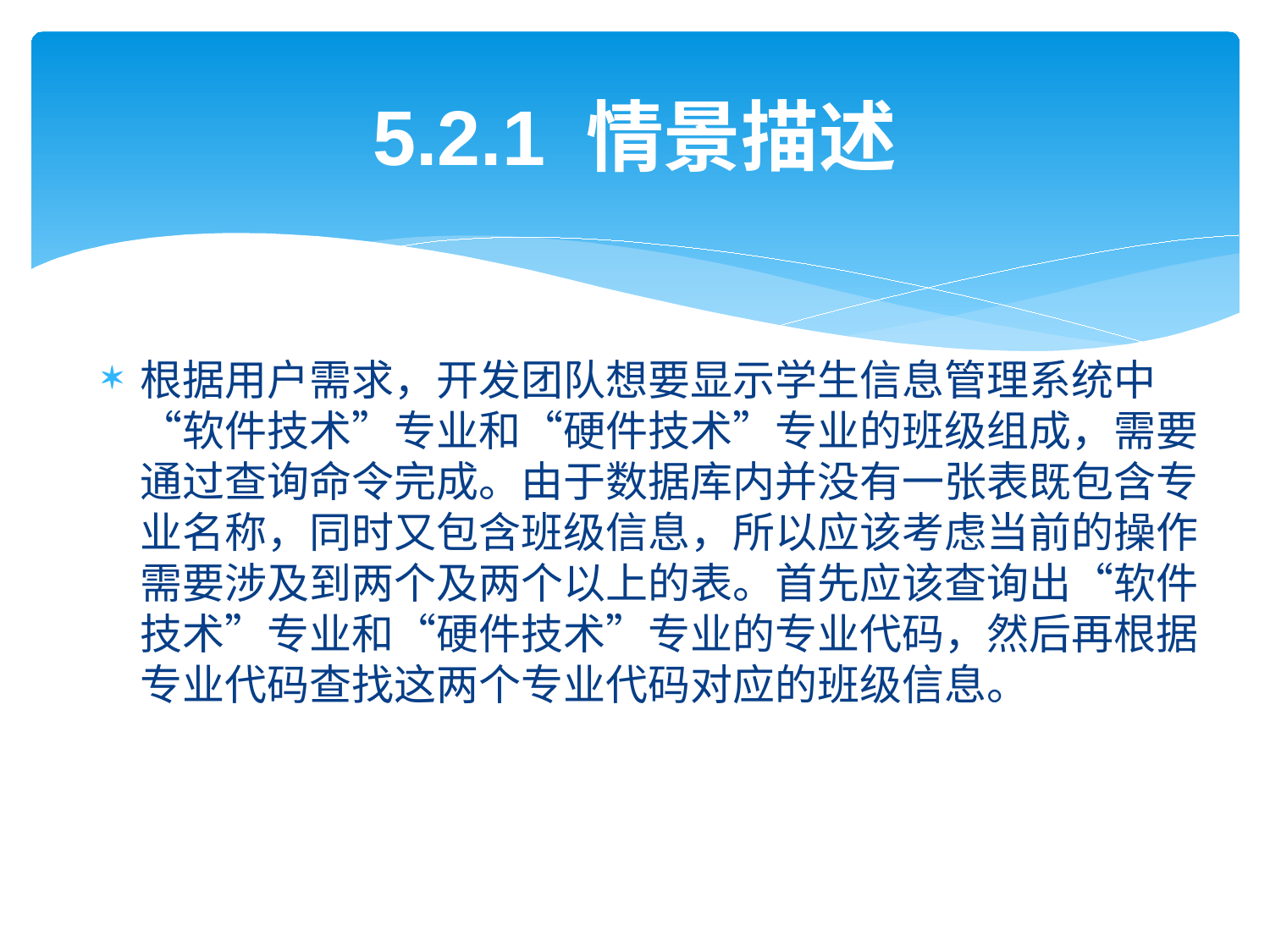

# 5.2.1 情景描述
根据用户需求，开发团队想要显示学生信息管理系统中“软件技术”专业和“硬件技术”专业的班级组成，需要通过查询命令完成。由于数据库内并没有一张表既包含专业名称，同时又包含班级信息，所以应该考虑当前的操作需要涉及到两个及两个以上的表。首先应该查询出“软件技术”专业和“硬件技术”专业的专业代码，然后再根据专业代码查找这两个专业代码对应的班级信息。